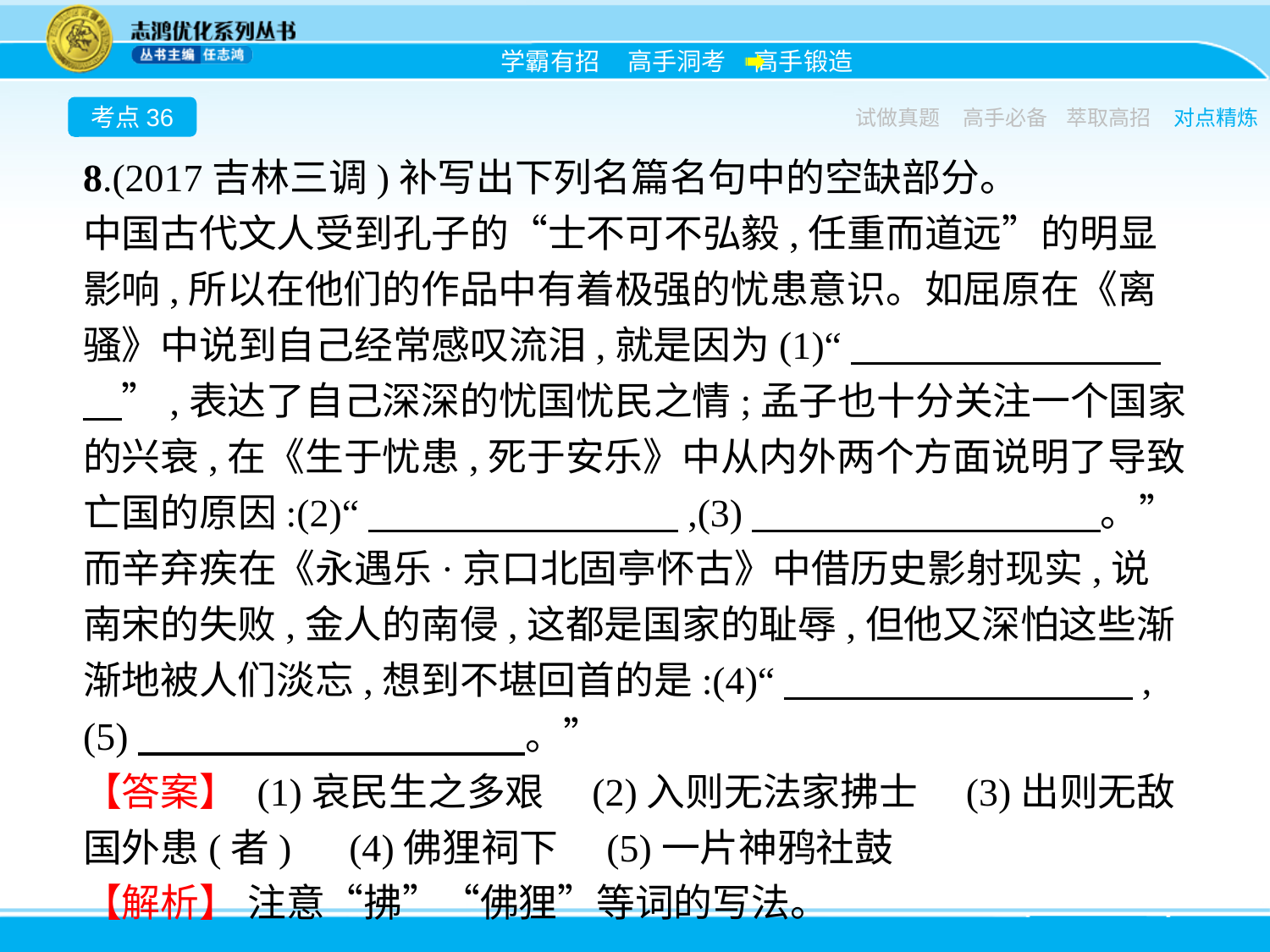

考点36
试做真题
高手必备
萃取高招
对点精炼
8.(2017吉林三调)补写出下列名篇名句中的空缺部分。
中国古代文人受到孔子的“士不可不弘毅,任重而道远”的明显影响,所以在他们的作品中有着极强的忧患意识。如屈原在《离骚》中说到自己经常感叹流泪,就是因为(1)“　　　　　　　　　”,表达了自己深深的忧国忧民之情;孟子也十分关注一个国家的兴衰,在《生于忧患,死于安乐》中从内外两个方面说明了导致亡国的原因:(2)“　　　　　　　　,(3)　　　　　　　　　。”而辛弃疾在《永遇乐·京口北固亭怀古》中借历史影射现实,说南宋的失败,金人的南侵,这都是国家的耻辱,但他又深怕这些渐渐地被人们淡忘,想到不堪回首的是:(4)“　　　　　　　　　,(5)　　　　　　　　　　。”
【答案】 (1)哀民生之多艰　(2)入则无法家拂士　(3)出则无敌国外患(者)　(4)佛狸祠下　(5)一片神鸦社鼓
【解析】 注意“拂”“佛狸”等词的写法。